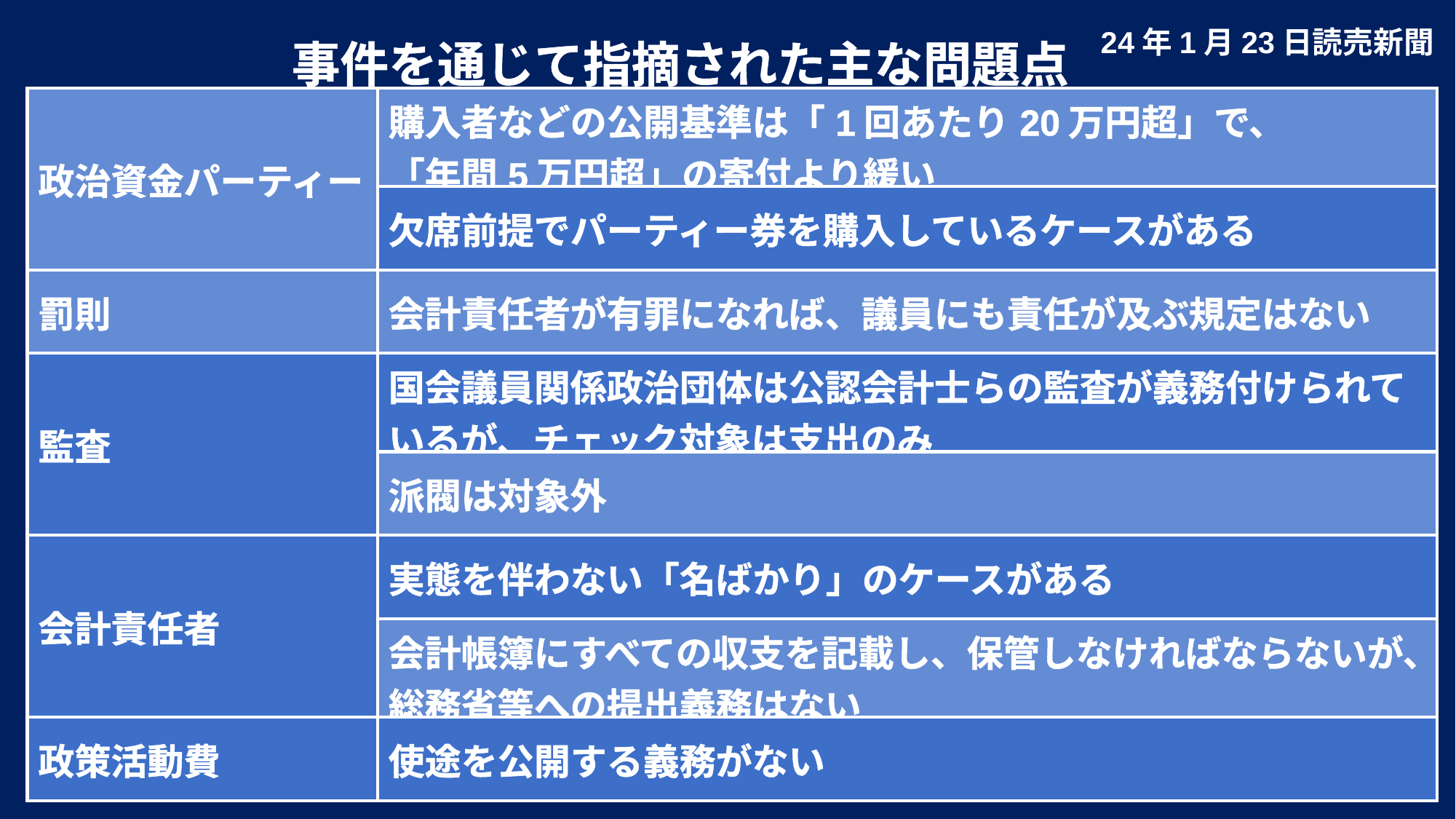

事件を通じて指摘された主な問題点
24年1月23日読売新聞
| 政治資金パーティー | 購入者などの公開基準は「1回あたり20万円超」で、 「年間5万円超」の寄付より緩い |
| --- | --- |
|  | 欠席前提でパーティー券を購入しているケースがある |
| 罰則 | 会計責任者が有罪になれば、議員にも責任が及ぶ規定はない |
| 監査 | 国会議員関係政治団体は公認会計士らの監査が義務付けられているが、チェック対象は支出のみ |
|  | 派閥は対象外 |
| 会計責任者 | 実態を伴わない「名ばかり」のケースがある |
|  | 会計帳簿にすべての収支を記載し、保管しなければならないが、総務省等への提出義務はない |
| 政策活動費 | 使途を公開する義務がない |